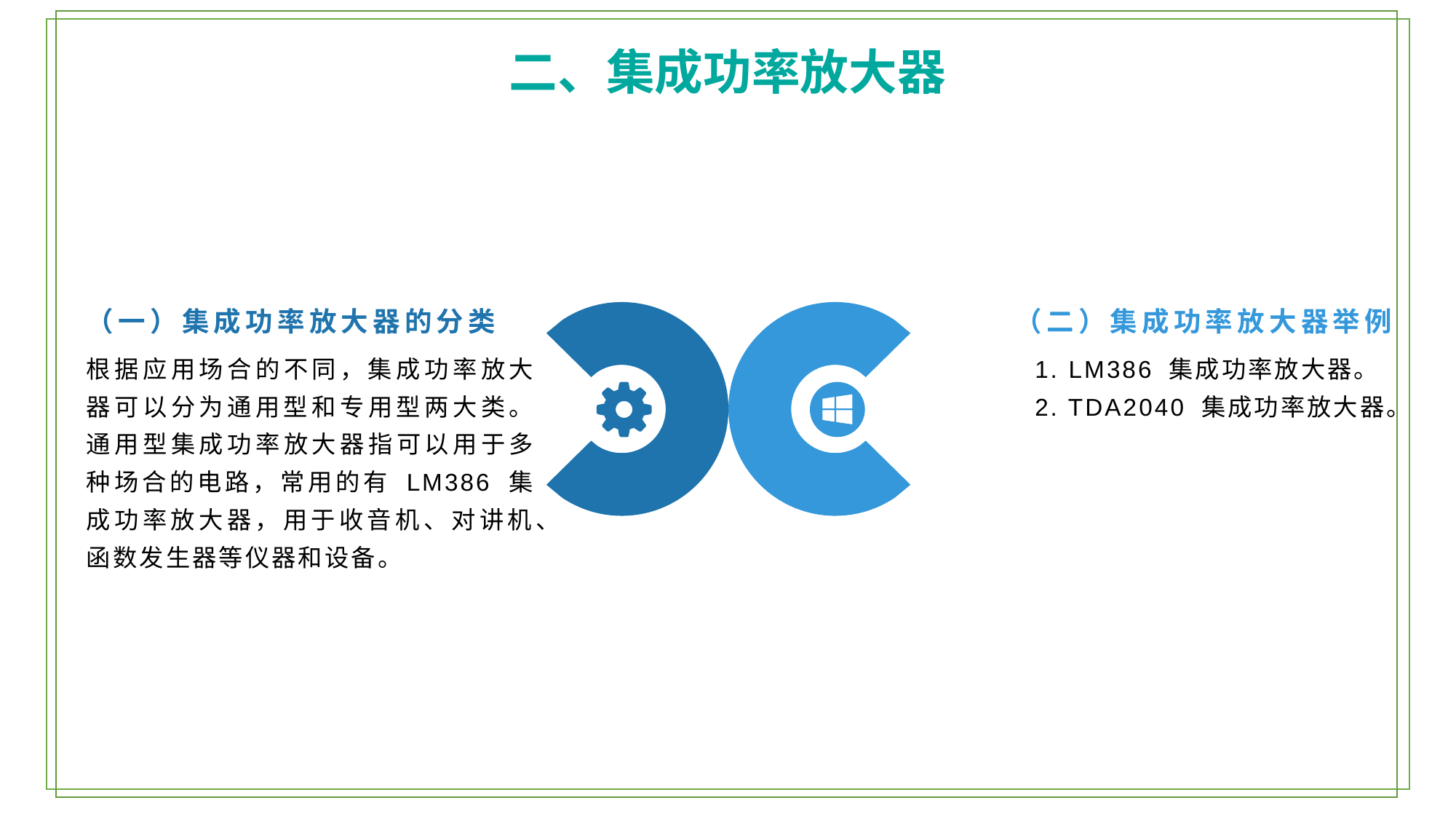

二、集成功率放大器

（一）集成功率放大器的分类
（二）集成功率放大器举例

根据应用场合的不同，集成功率放大器可以分为通用型和专用型两大类。通用型集成功率放大器指可以用于多种场合的电路，常用的有 LM386 集成功率放大器，用于收音机、对讲机、函数发生器等仪器和设备。
1. LM386 集成功率放大器。
2. TDA2040 集成功率放大器。